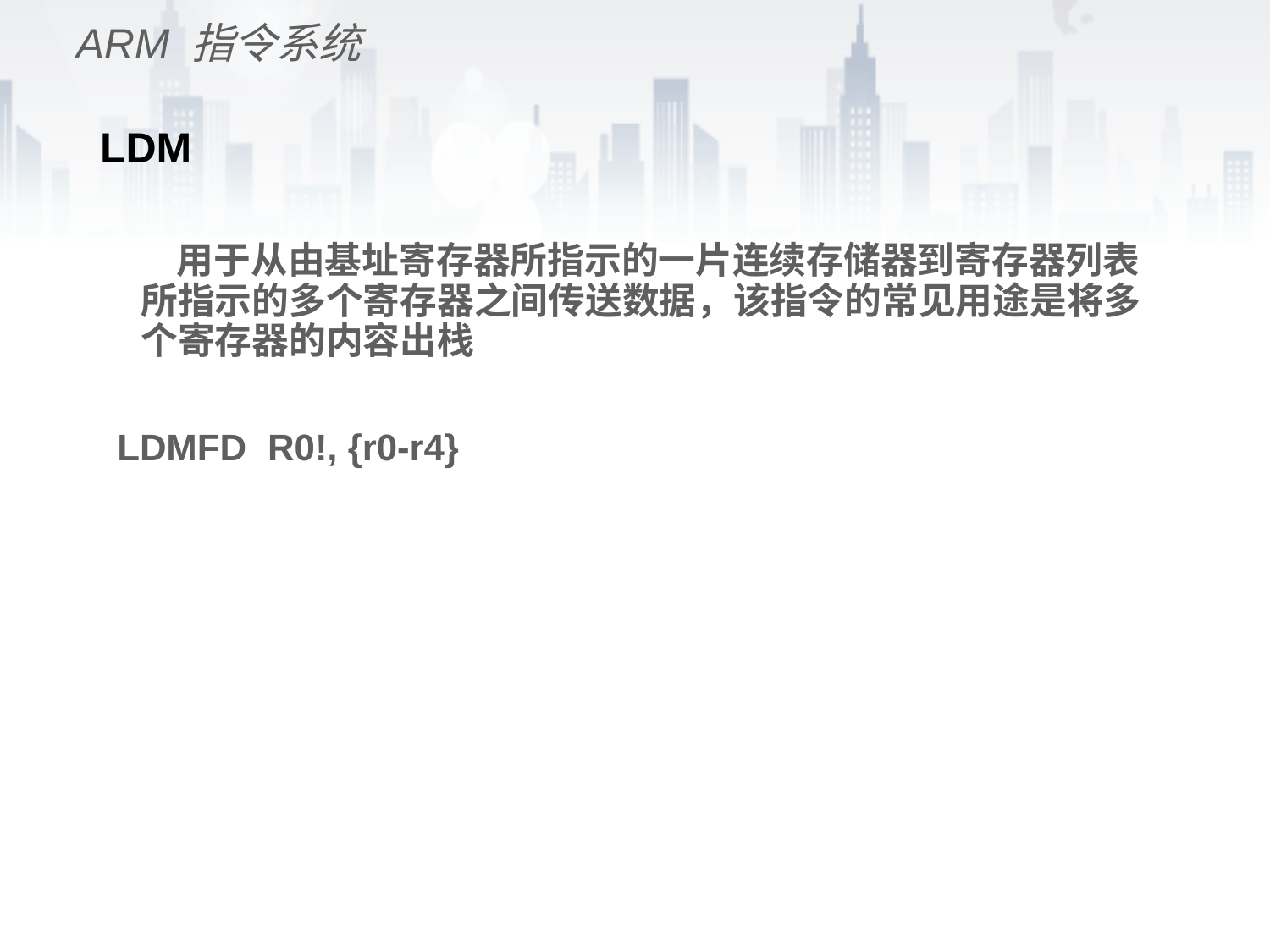

ARM 指令系统
# LDM
      用于从由基址寄存器所指示的一片连续存储器到寄存器列表所指示的多个寄存器之间传送数据，该指令的常见用途是将多个寄存器的内容出栈

LDMFD 	R0!, {r0-r4}